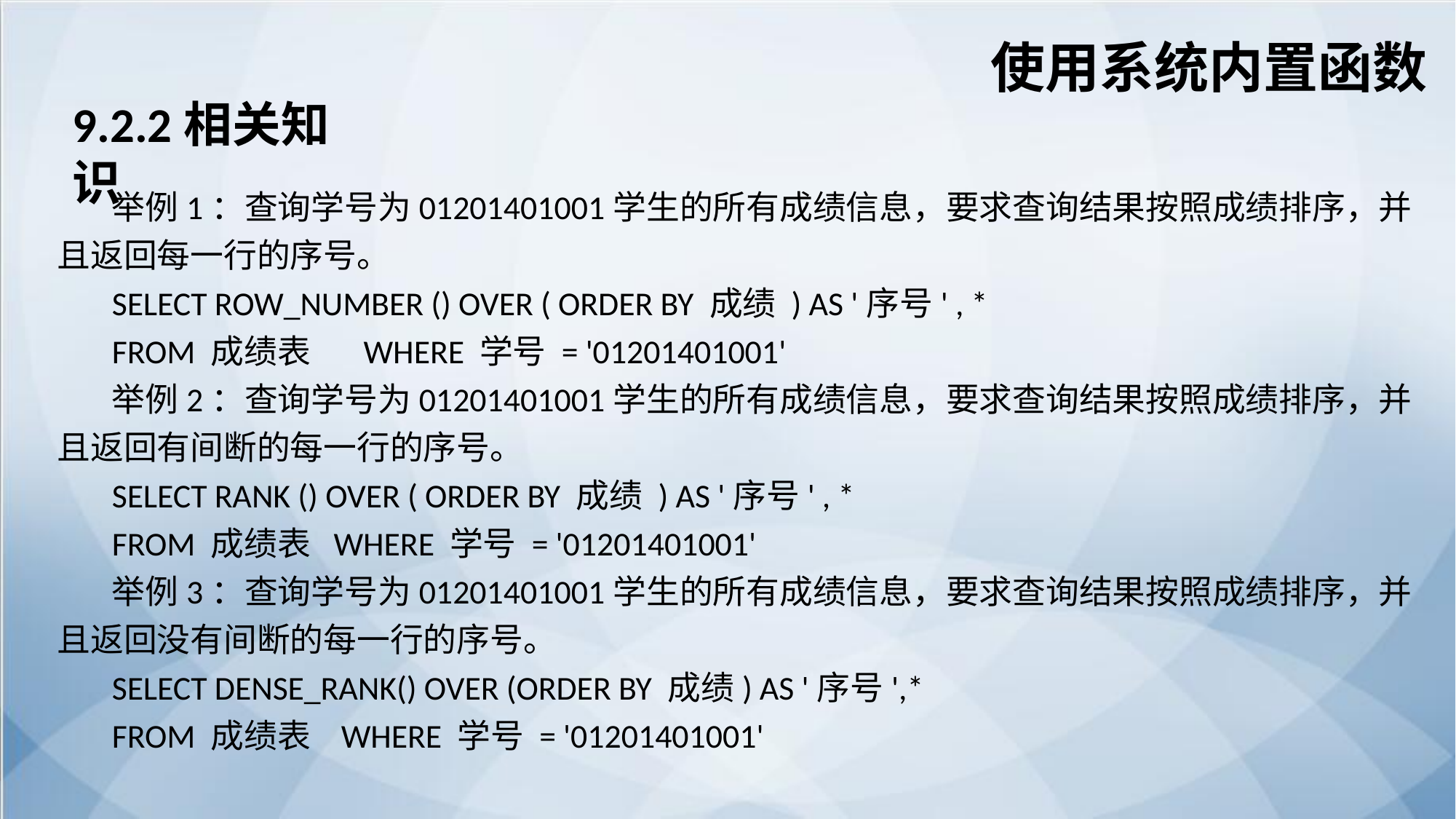

使用系统内置函数
9.2.2相关知识
举例1：查询学号为01201401001学生的所有成绩信息，要求查询结果按照成绩排序，并且返回每一行的序号。
SELECT ROW_NUMBER () OVER ( ORDER BY 成绩 ) AS '序号' , *
FROM 成绩表      WHERE 学号 = '01201401001'
举例2：查询学号为01201401001学生的所有成绩信息，要求查询结果按照成绩排序，并且返回有间断的每一行的序号。
SELECT RANK () OVER ( ORDER BY 成绩 ) AS '序号' , *
FROM 成绩表  WHERE 学号 = '01201401001'
举例3：查询学号为01201401001学生的所有成绩信息，要求查询结果按照成绩排序，并且返回没有间断的每一行的序号。
SELECT DENSE_RANK() OVER (ORDER BY 成绩) AS '序号',*
FROM 成绩表   WHERE 学号 = '01201401001'